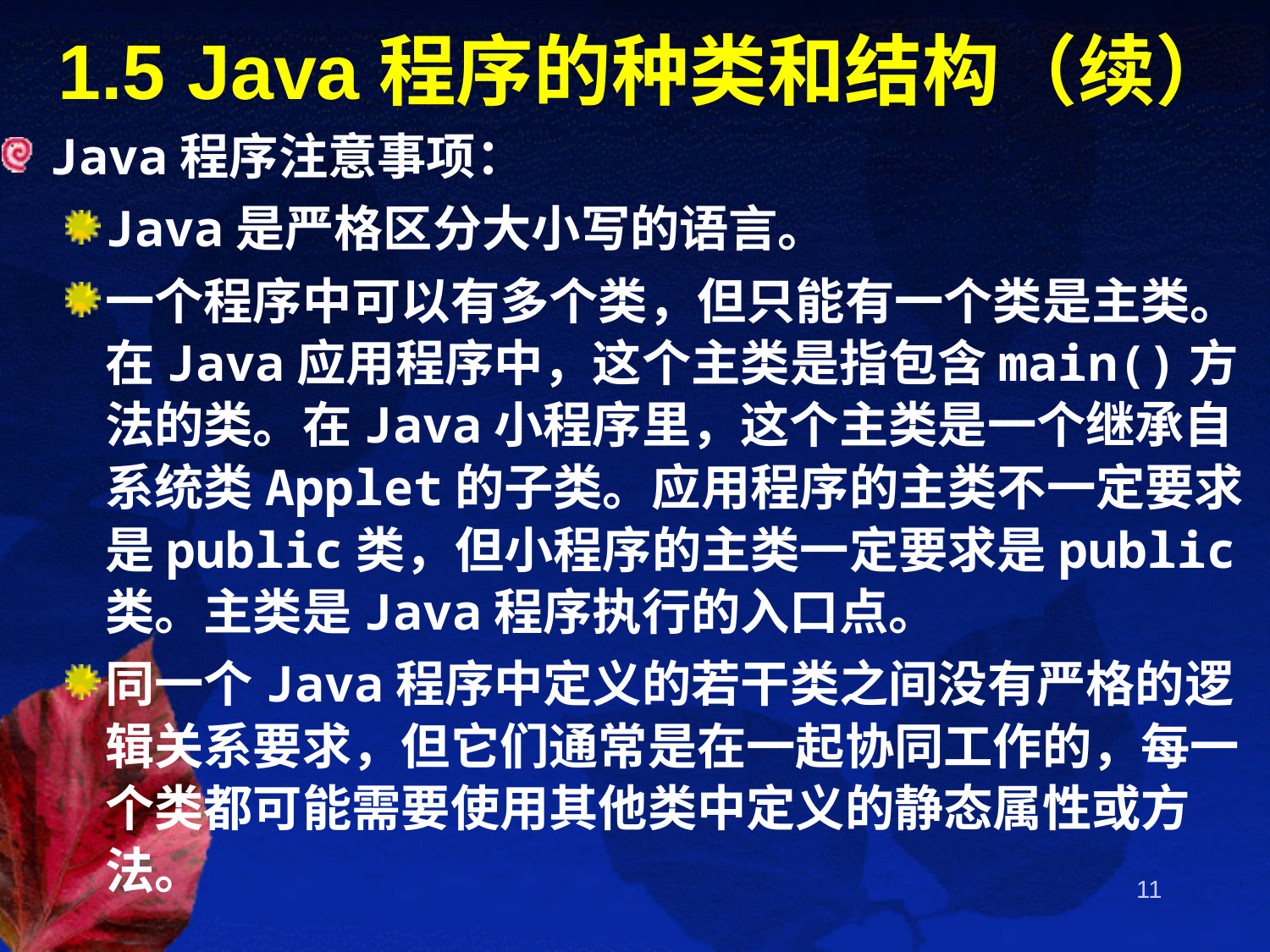

# 1.5 Java程序的种类和结构（续）
Java程序注意事项：
Java是严格区分大小写的语言。
一个程序中可以有多个类，但只能有一个类是主类。在Java应用程序中，这个主类是指包含main()方法的类。在Java小程序里，这个主类是一个继承自系统类Applet的子类。应用程序的主类不一定要求是public类，但小程序的主类一定要求是public类。主类是Java程序执行的入口点。
同一个Java程序中定义的若干类之间没有严格的逻辑关系要求，但它们通常是在一起协同工作的，每一个类都可能需要使用其他类中定义的静态属性或方法。
11